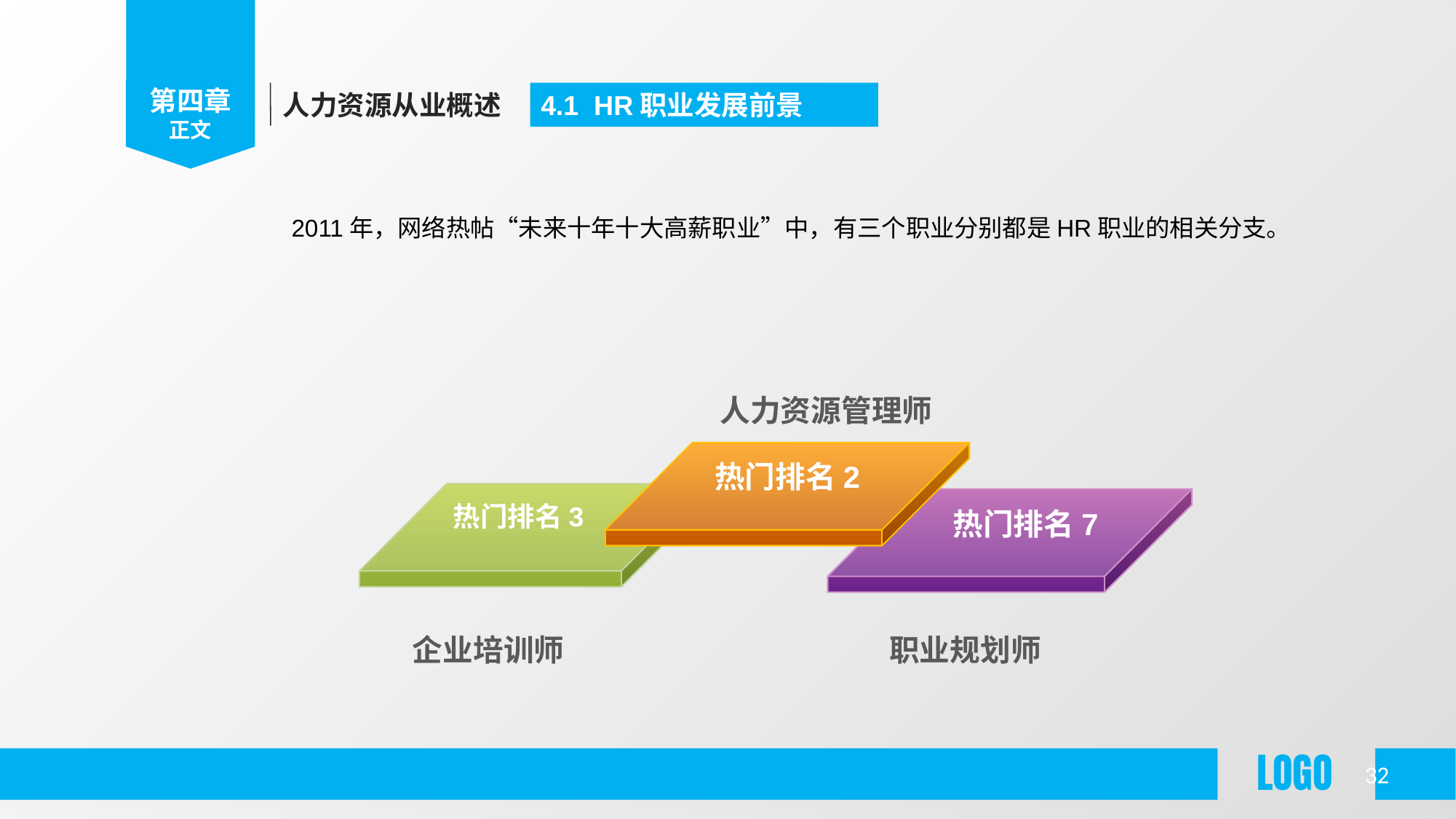

第四章
正文
人力资源从业概述
4.1  HR职业发展前景
2011年，网络热帖“未来十年十大高薪职业”中，有三个职业分别都是HR职业的相关分支。
人力资源管理师

热门排名2

热门排名3
热门排名7
企业培训师
职业规划师